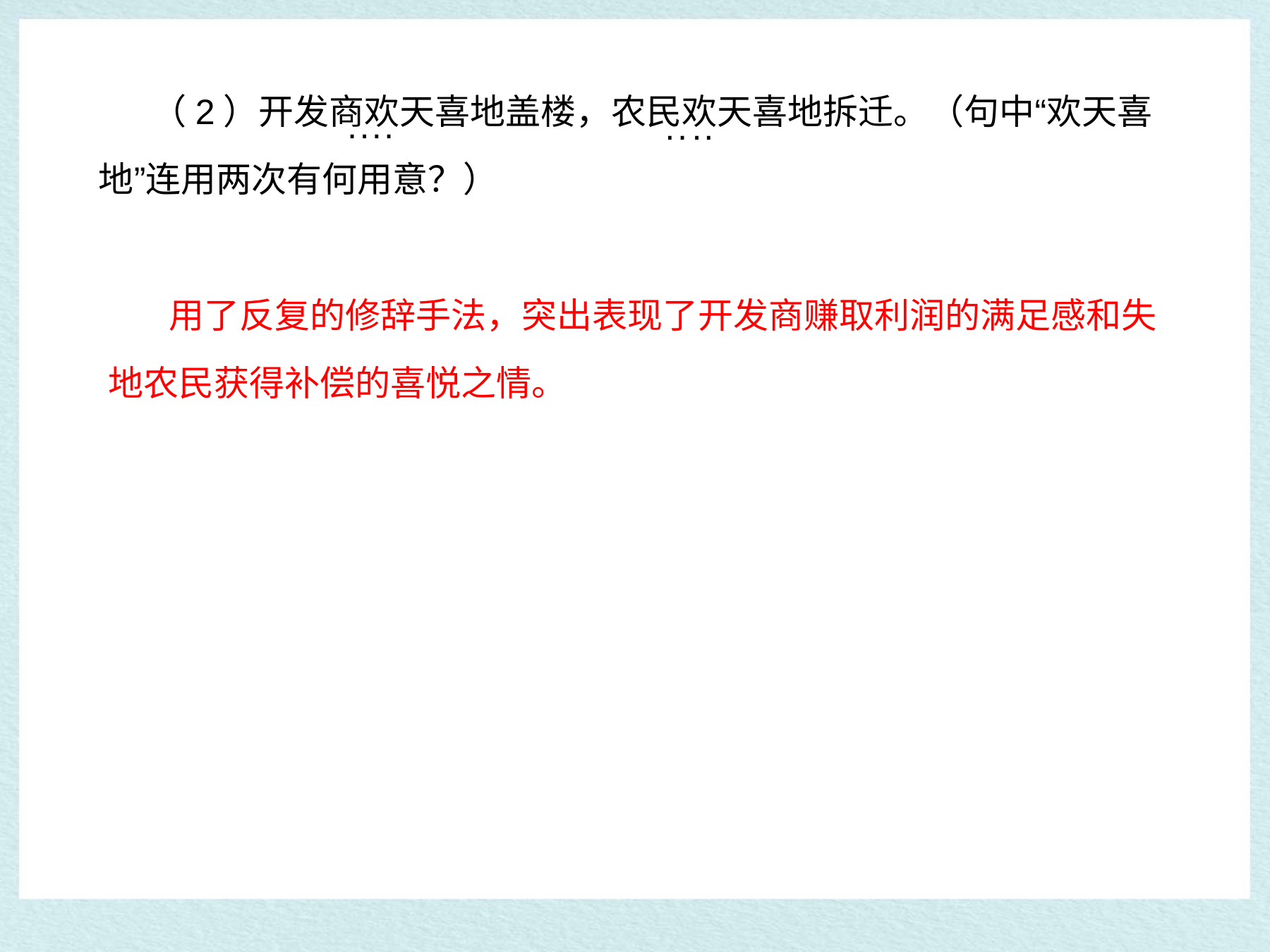

（2）开发商欢天喜地盖楼，农民欢天喜地拆迁。（句中“欢天喜
····
地”连用两次有何用意？）
····
用了反复的修辞手法，突出表现了开发商赚取利润的满足感和失  地农民获得补偿的喜悦之情。